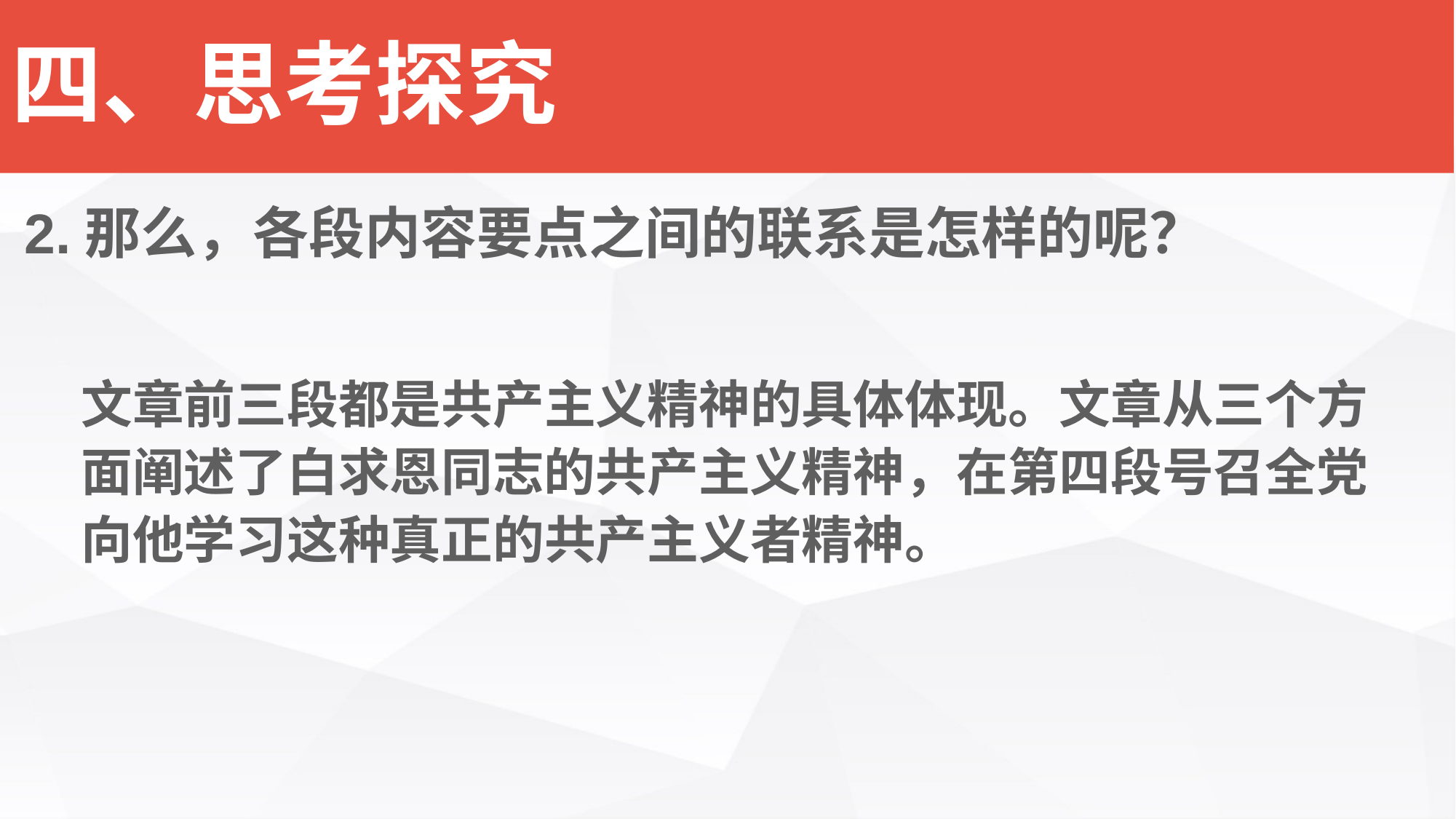

四、思考探究
2.那么，各段内容要点之间的联系是怎样的呢？
文章前三段都是共产主义精神的具体体现。文章从三个方面阐述了白求恩同志的共产主义精神，在第四段号召全党向他学习这种真正的共产主义者精神。